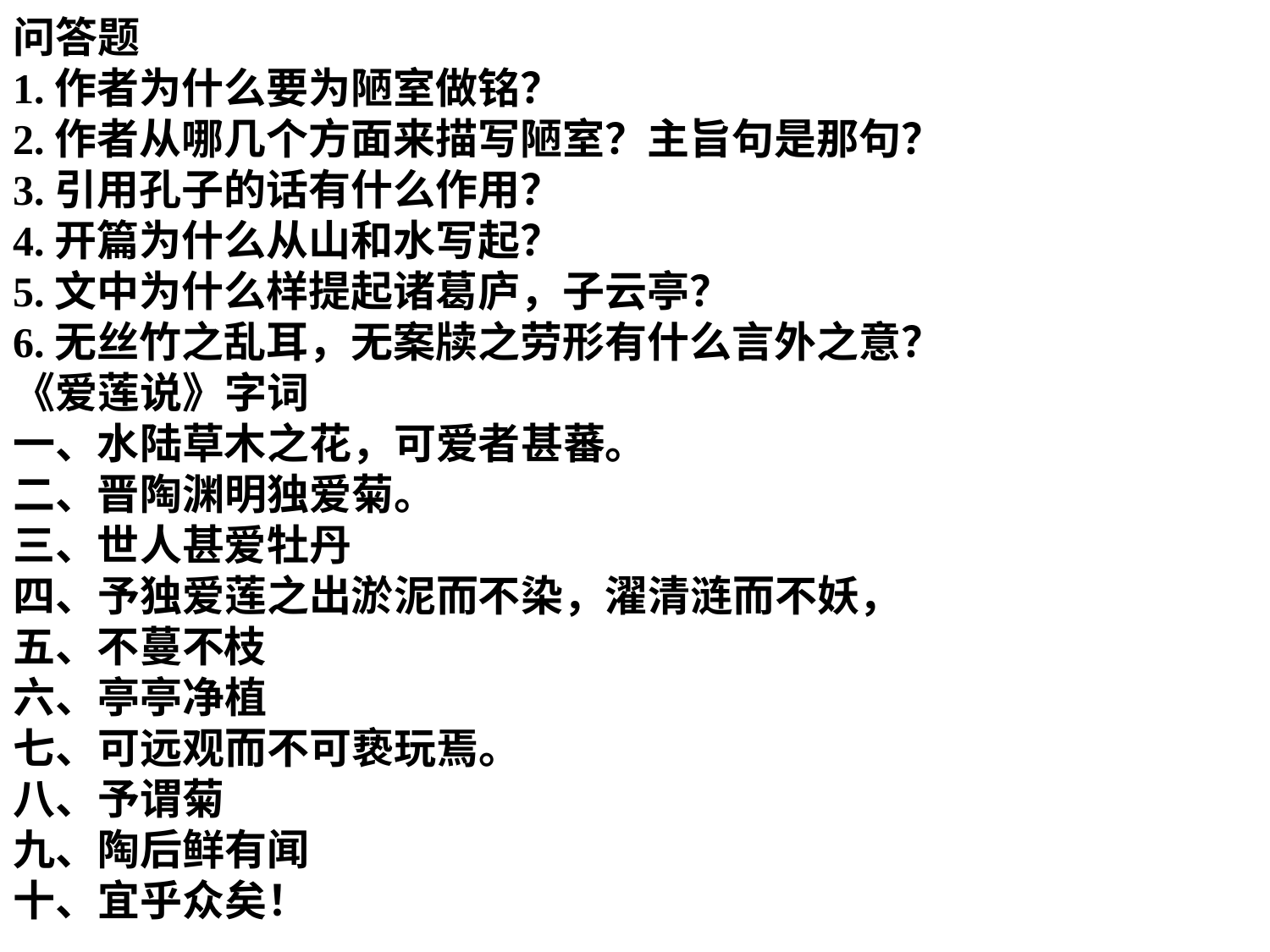

问答题
1.作者为什么要为陋室做铭？
2.作者从哪几个方面来描写陋室？主旨句是那句？
3.引用孔子的话有什么作用？
4.开篇为什么从山和水写起？
5.文中为什么样提起诸葛庐，子云亭？
6.无丝竹之乱耳，无案牍之劳形有什么言外之意？
《爱莲说》字词
一、水陆草木之花，可爱者甚蕃。
二、晋陶渊明独爱菊。
三、世人甚爱牡丹
四、予独爱莲之出淤泥而不染，濯清涟而不妖，
五、不蔓不枝
六、亭亭净植
七、可远观而不可亵玩焉。
八、予谓菊
九、陶后鲜有闻
十、宜乎众矣！